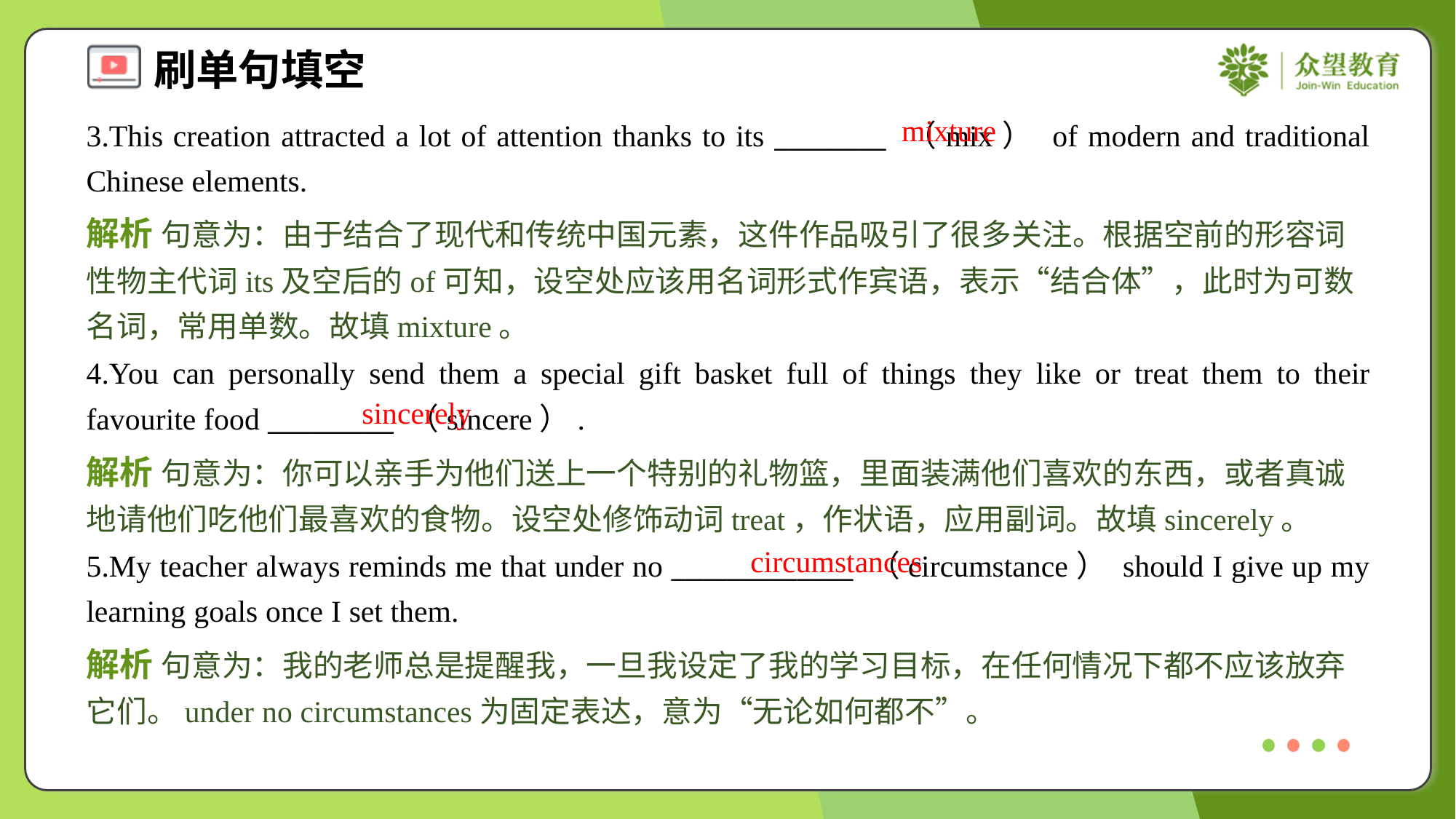

mixture
3.This creation attracted a lot of attention thanks to its ________ （mix） of modern and traditional Chinese elements.
解析 句意为：由于结合了现代和传统中国元素，这件作品吸引了很多关注。根据空前的形容词性物主代词its及空后的of可知，设空处应该用名词形式作宾语，表示“结合体”，此时为可数名词，常用单数。故填mixture。
4.You can personally send them a special gift basket full of things they like or treat them to their favourite food _________ （sincere）.
sincerely
解析 句意为：你可以亲手为他们送上一个特别的礼物篮，里面装满他们喜欢的东西，或者真诚地请他们吃他们最喜欢的食物。设空处修饰动词treat，作状语，应用副词。故填sincerely。
circumstances
5.My teacher always reminds me that under no _____________ （circumstance） should I give up my learning goals once I set them.
解析 句意为：我的老师总是提醒我，一旦我设定了我的学习目标，在任何情况下都不应该放弃它们。under no circumstances为固定表达，意为“无论如何都不”。